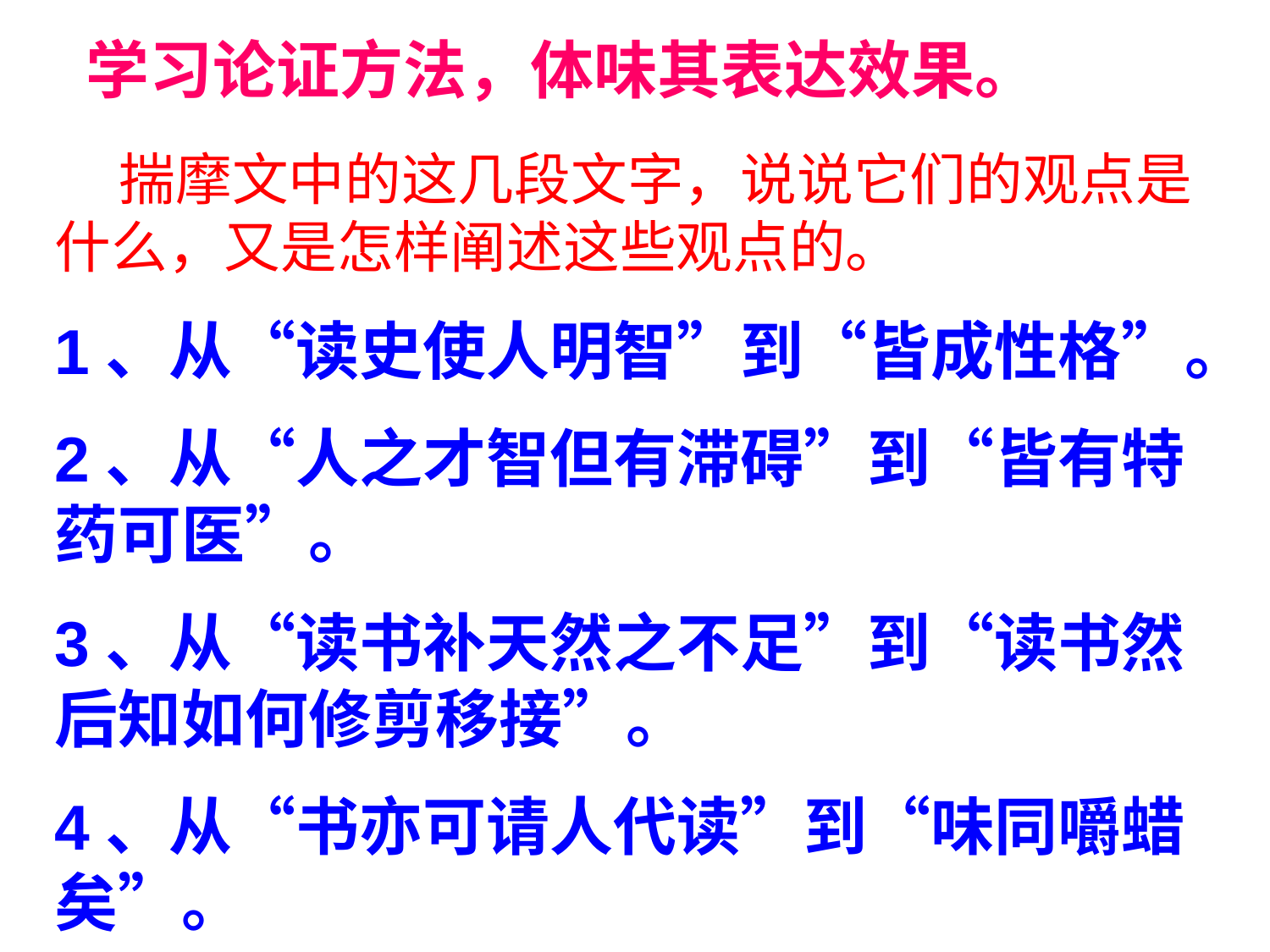

学习论证方法，体味其表达效果。
    揣摩文中的这几段文字，说说它们的观点是什么，又是怎样阐述这些观点的。
1、从“读史使人明智”到“皆成性格”。
2、从“人之才智但有滞碍”到“皆有特药可医”。
3、从“读书补天然之不足”到“读书然后知如何修剪移接”。
4、从“书亦可请人代读”到“味同嚼蜡矣”。